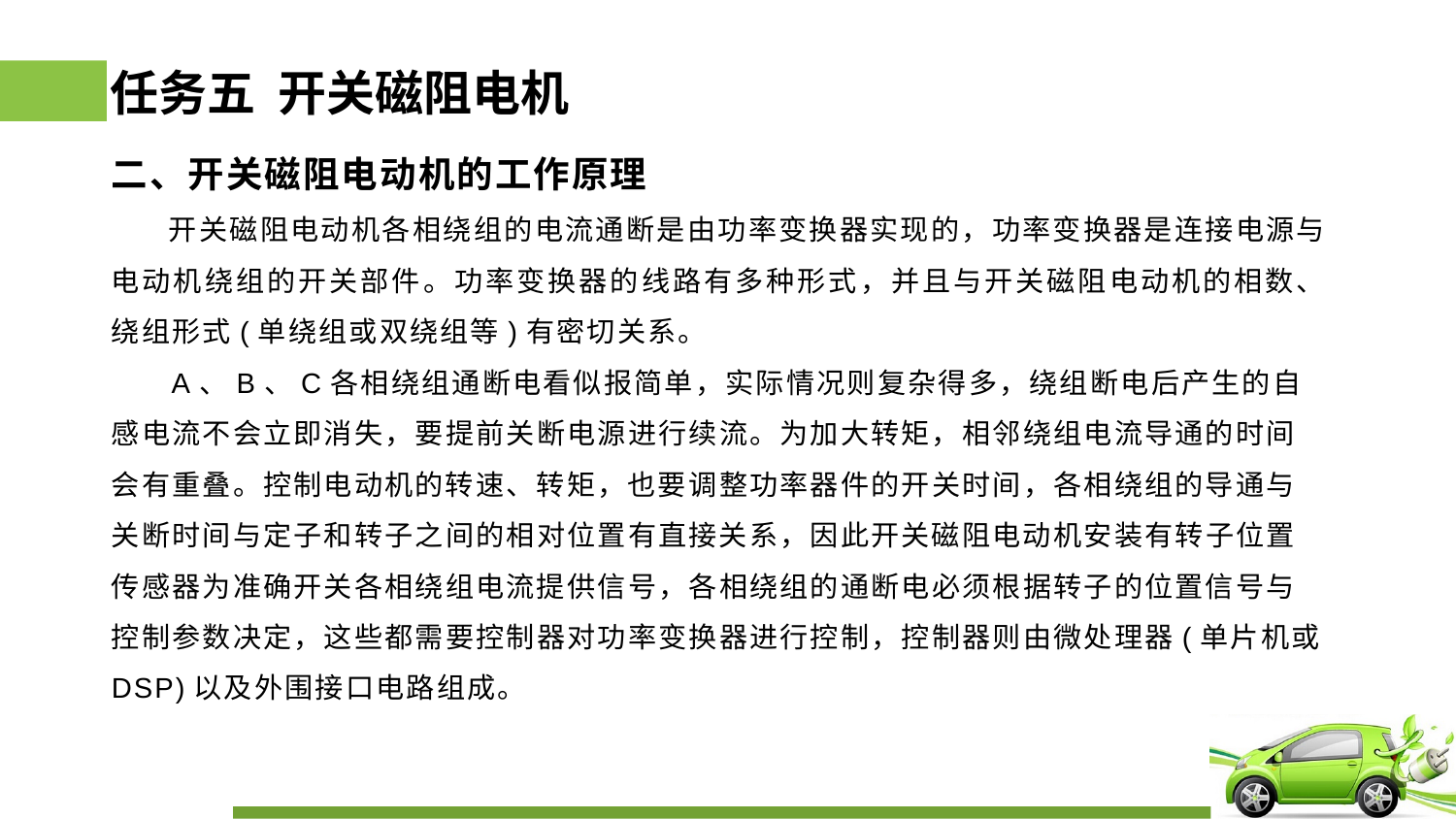

# 任务五  开关磁阻电机
二、开关磁阻电动机的工作原理
      开关磁阻电动机各相绕组的电流通断是由功率变换器实现的，功率变换器是连接电源与电动机绕组的开关部件。功率变换器的线路有多种形式，并且与开关磁阻电动机的相数、绕组形式(单绕组或双绕组等)有密切关系。
      A、B、C各相绕组通断电看似报简单，实际情况则复杂得多，绕组断电后产生的自感电流不会立即消失，要提前关断电源进行续流。为加大转矩，相邻绕组电流导通的时间会有重叠。控制电动机的转速、转矩，也要调整功率器件的开关时间，各相绕组的导通与关断时间与定子和转子之间的相对位置有直接关系，因此开关磁阻电动机安装有转子位置传感器为准确开关各相绕组电流提供信号，各相绕组的通断电必须根据转子的位置信号与控制参数决定，这些都需要控制器对功率变换器进行控制，控制器则由微处理器(单片机或DSP)以及外围接口电路组成。